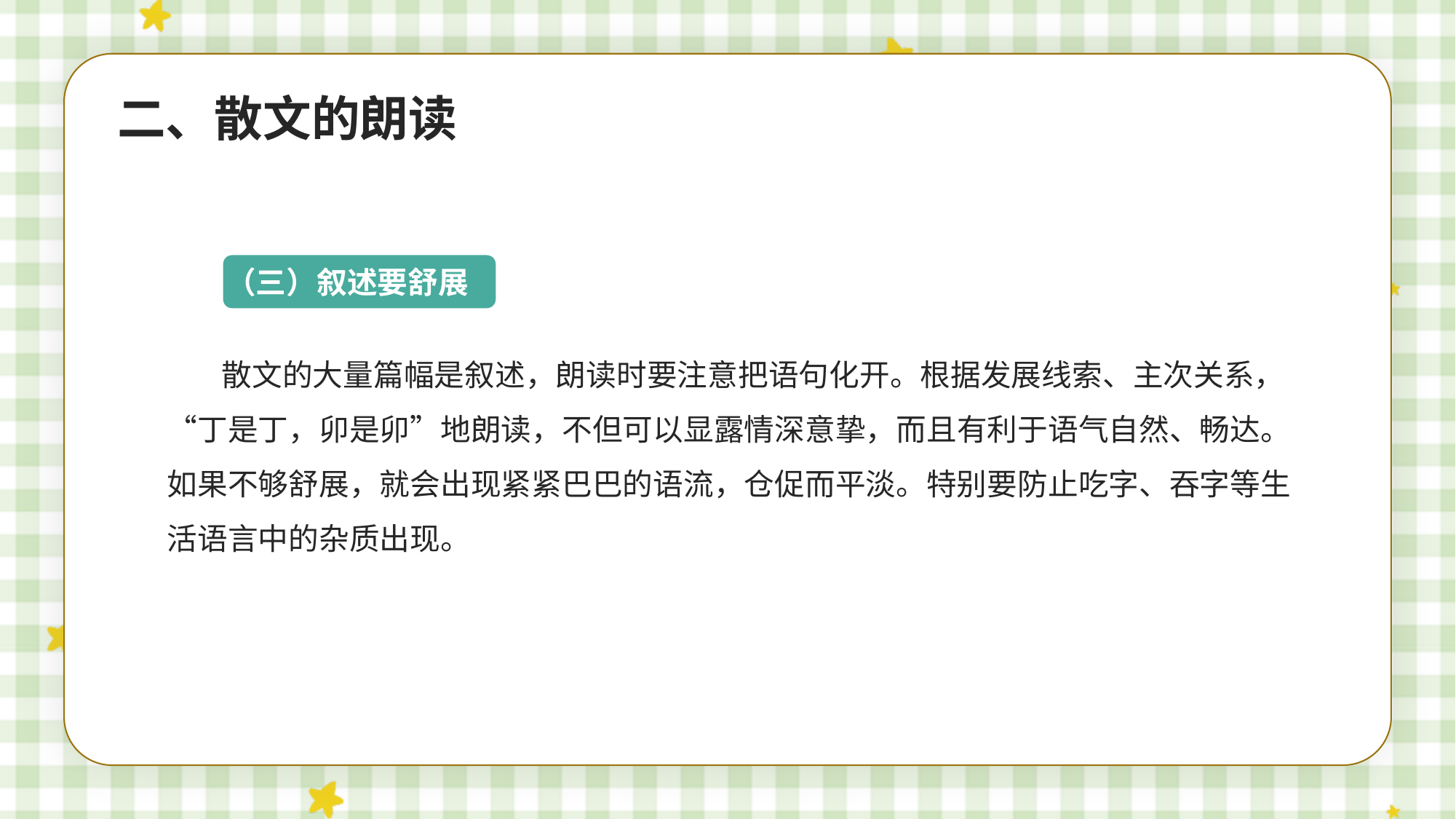

二、散文的朗读
（三）叙述要舒展
散文的大量篇幅是叙述，朗读时要注意把语句化开。根据发展线索、主次关系，“丁是丁，卯是卯”地朗读，不但可以显露情深意挚，而且有利于语气自然、畅达。如果不够舒展，就会出现紧紧巴巴的语流，仓促而平淡。特别要防止吃字、吞字等生活语言中的杂质出现。